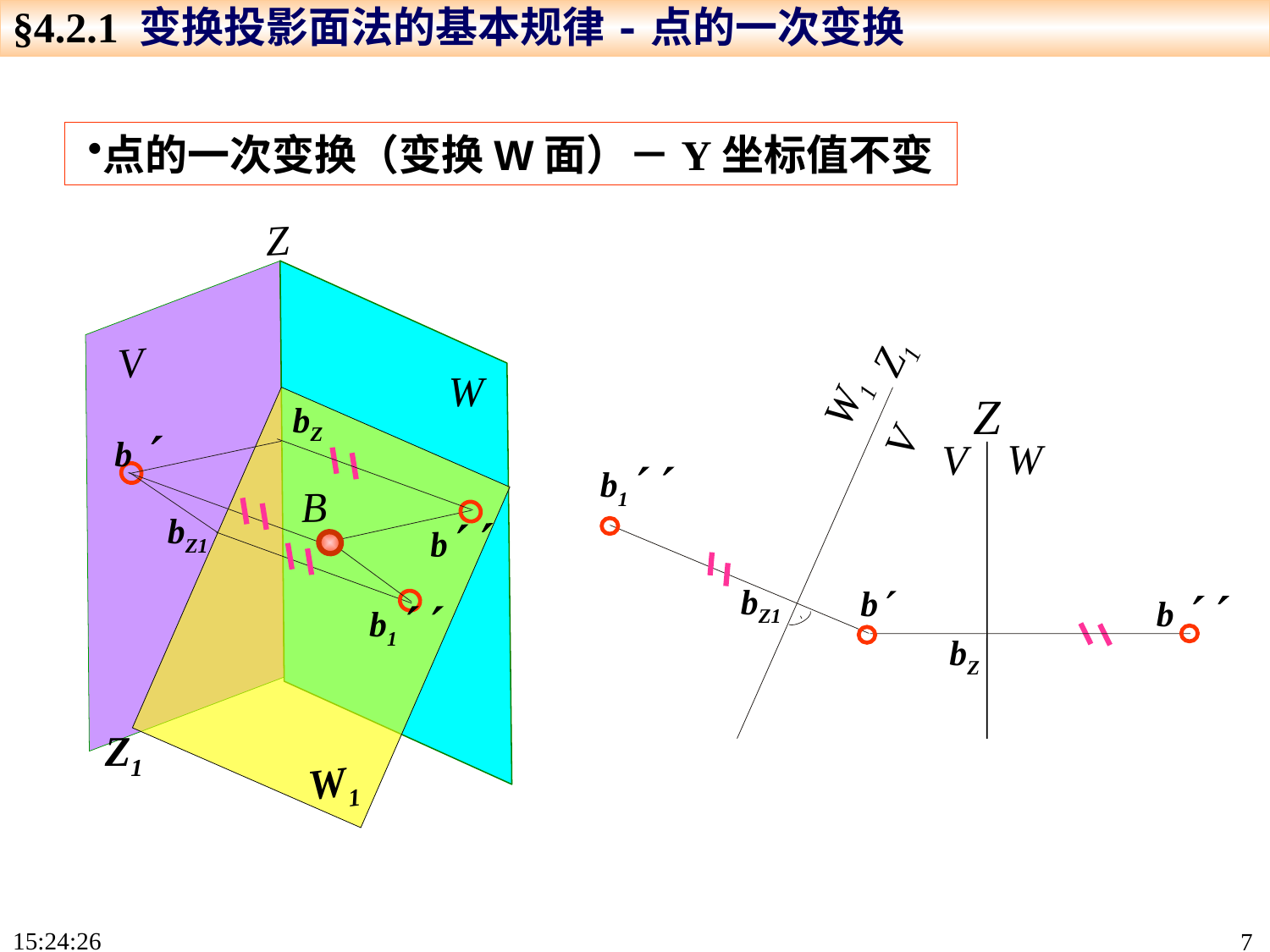

§4.2.1 变换投影面法的基本规律-点的一次变换
点的一次变换（变换W面）－Y坐标值不变
Z

Z1

V
W1
V
W

Z
W
V

b′

bZ

bZ

b ′

W1

b1′ ′

B

bZ1
b′ ′

bZ1
b ′ ′
b1′ ′

Z1
15:24:26
7